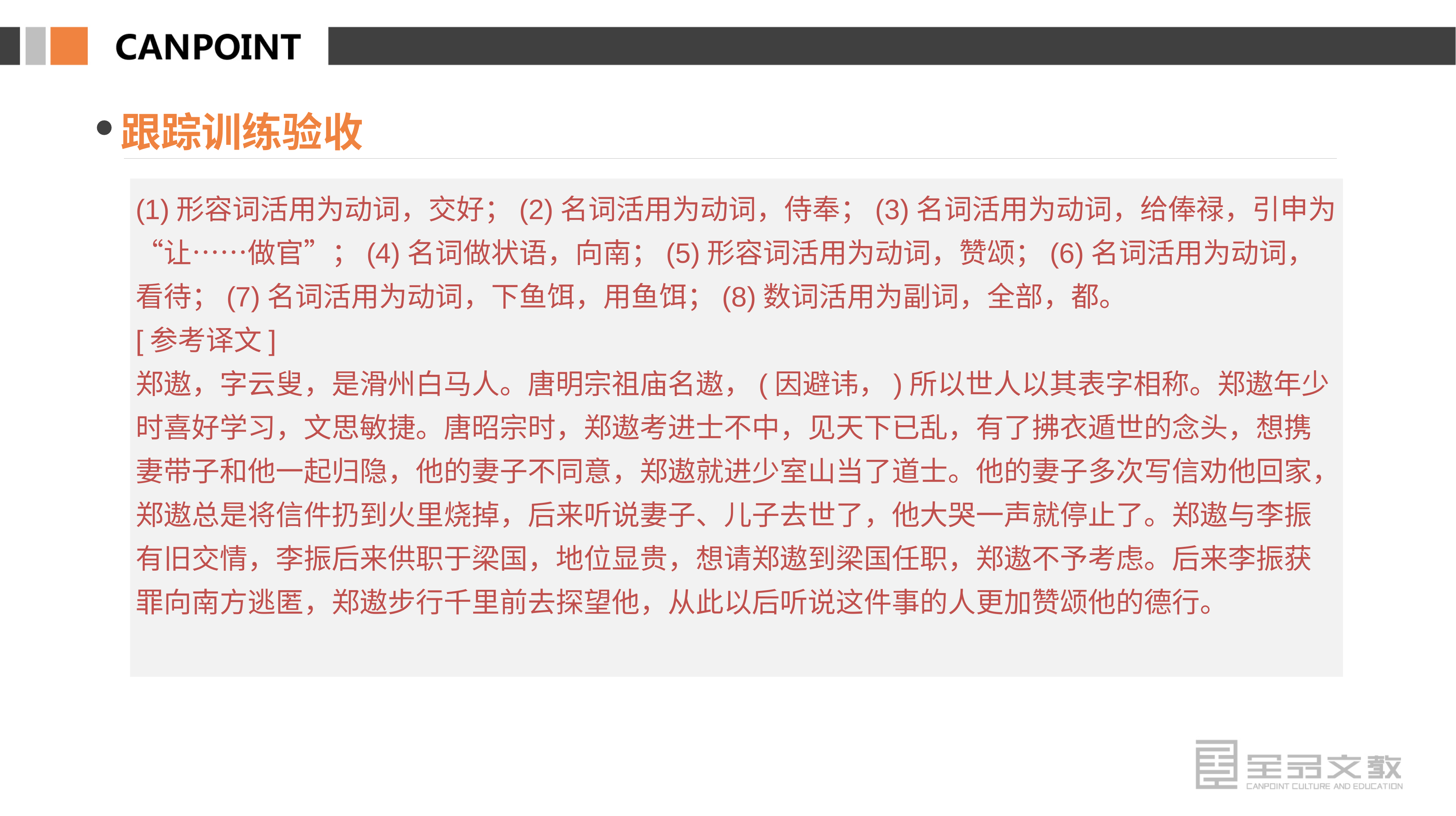

跟踪训练验收

(1)形容词活用为动词，交好；(2)名词活用为动词，侍奉；(3)名词活用为动词，给俸禄，引申为“让……做官”；(4)名词做状语，向南；(5)形容词活用为动词，赞颂；(6)名词活用为动词，看待；(7)名词活用为动词，下鱼饵，用鱼饵；(8)数词活用为副词，全部，都。
[参考译文]
郑遨，字云叟，是滑州白马人。唐明宗祖庙名遨，(因避讳，)所以世人以其表字相称。郑遨年少时喜好学习，文思敏捷。唐昭宗时，郑遨考进士不中，见天下已乱，有了拂衣遁世的念头，想携妻带子和他一起归隐，他的妻子不同意，郑遨就进少室山当了道士。他的妻子多次写信劝他回家，郑遨总是将信件扔到火里烧掉，后来听说妻子、儿子去世了，他大哭一声就停止了。郑遨与李振有旧交情，李振后来供职于梁国，地位显贵，想请郑遨到梁国任职，郑遨不予考虑。后来李振获罪向南方逃匿，郑遨步行千里前去探望他，从此以后听说这件事的人更加赞颂他的德行。